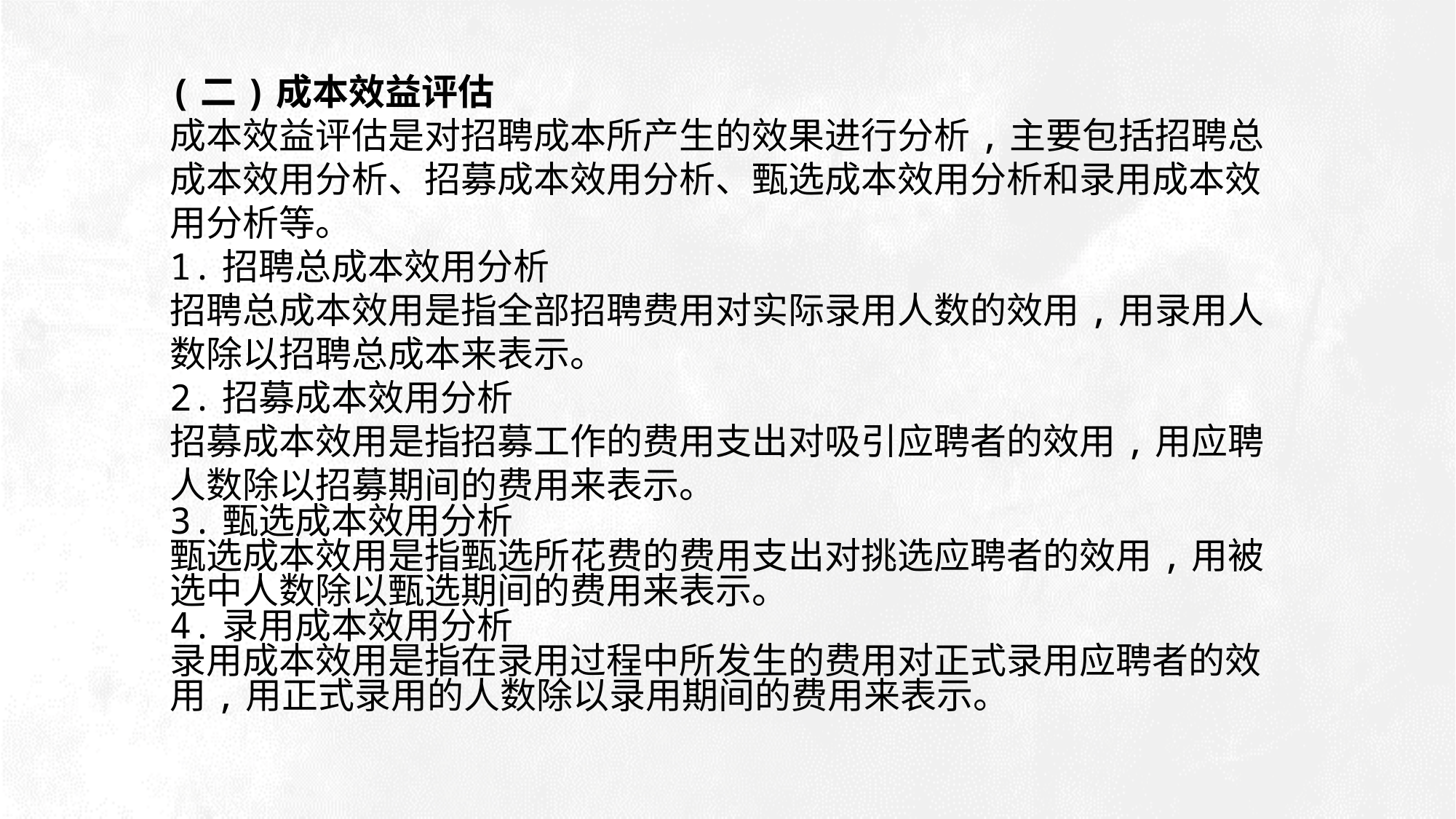

(二)成本效益评估
成本效益评估是对招聘成本所产生的效果进行分析,主要包括招聘总成本效用分析、招募成本效用分析、甄选成本效用分析和录用成本效用分析等。
1.招聘总成本效用分析
招聘总成本效用是指全部招聘费用对实际录用人数的效用,用录用人数除以招聘总成本来表示。
2.招募成本效用分析
招募成本效用是指招募工作的费用支出对吸引应聘者的效用,用应聘人数除以招募期间的费用来表示。
3.甄选成本效用分析
甄选成本效用是指甄选所花费的费用支出对挑选应聘者的效用,用被选中人数除以甄选期间的费用来表示。
4.录用成本效用分析
录用成本效用是指在录用过程中所发生的费用对正式录用应聘者的效用,用正式录用的人数除以录用期间的费用来表示。